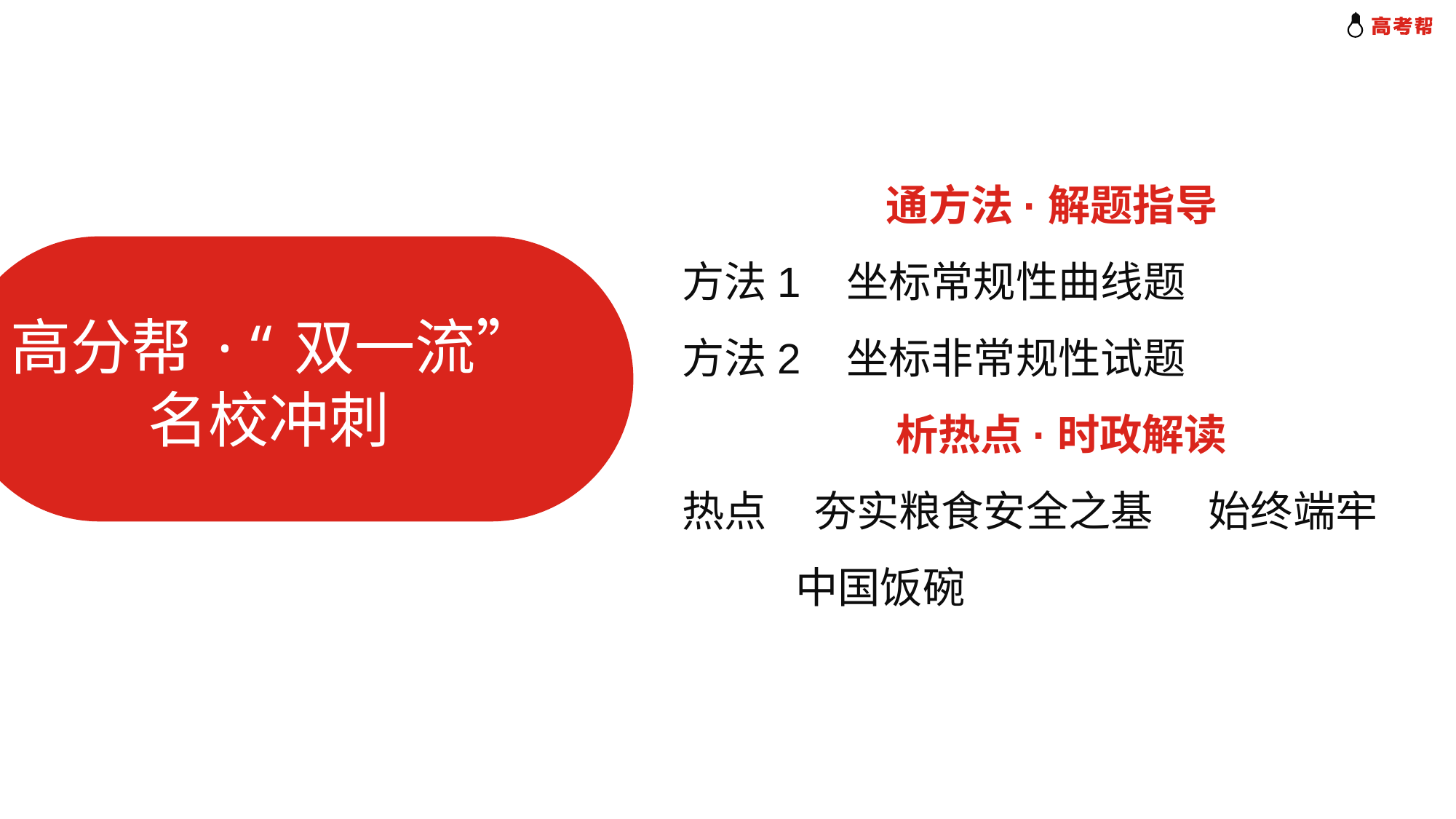

通方法·解题指导
 方法1   坐标常规性曲线题
 方法2   坐标非常规性试题
  析热点·时政解读
 热点     夯实粮食安全之基	始终端牢
             中国饭碗
高分帮·“双一流”
         名校冲刺